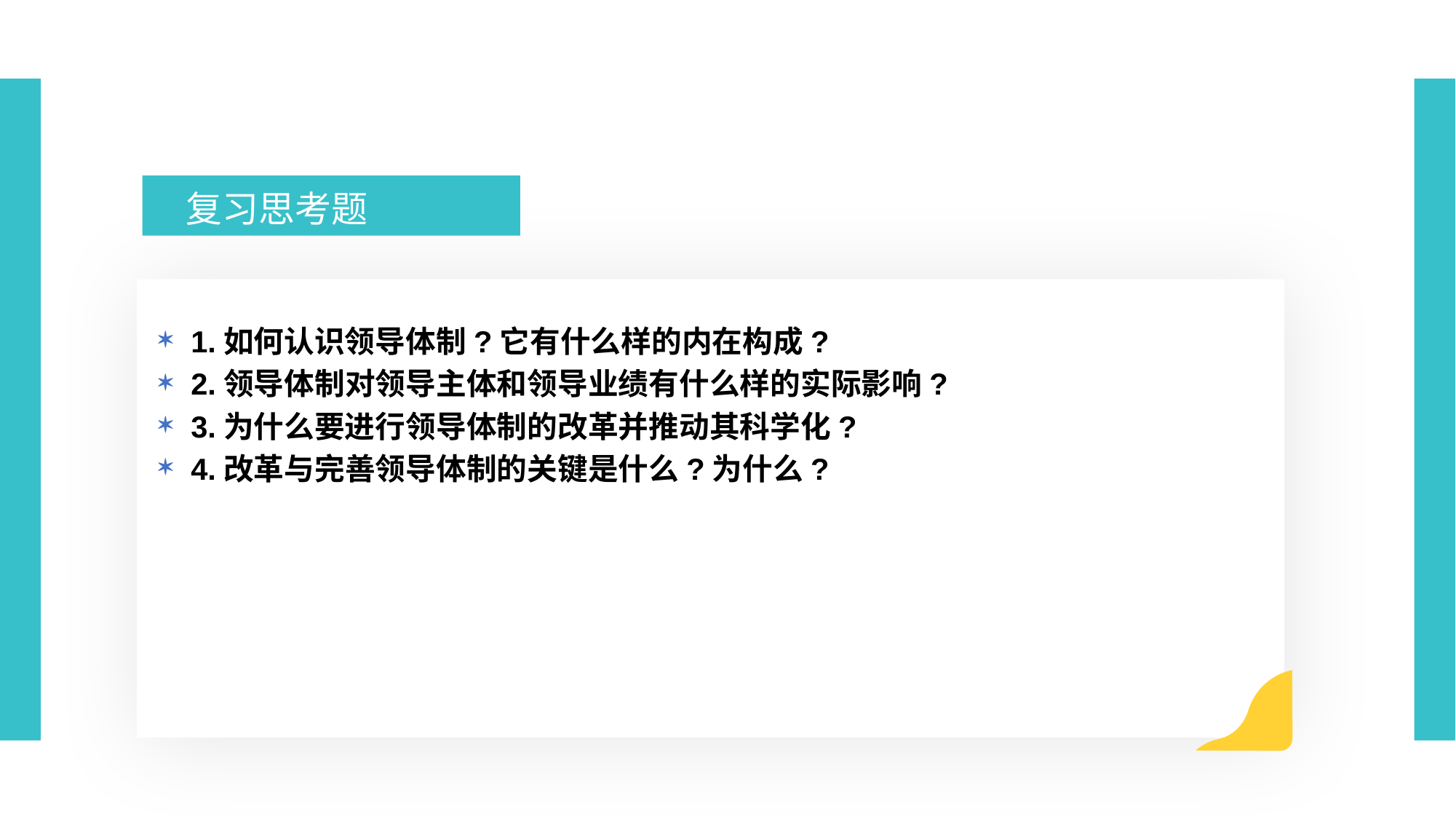

复习思考题

1.如何认识领导体制?它有什么样的内在构成?
2.领导体制对领导主体和领导业绩有什么样的实际影响?
3.为什么要进行领导体制的改革并推动其科学化?
4.改革与完善领导体制的关键是什么?为什么?